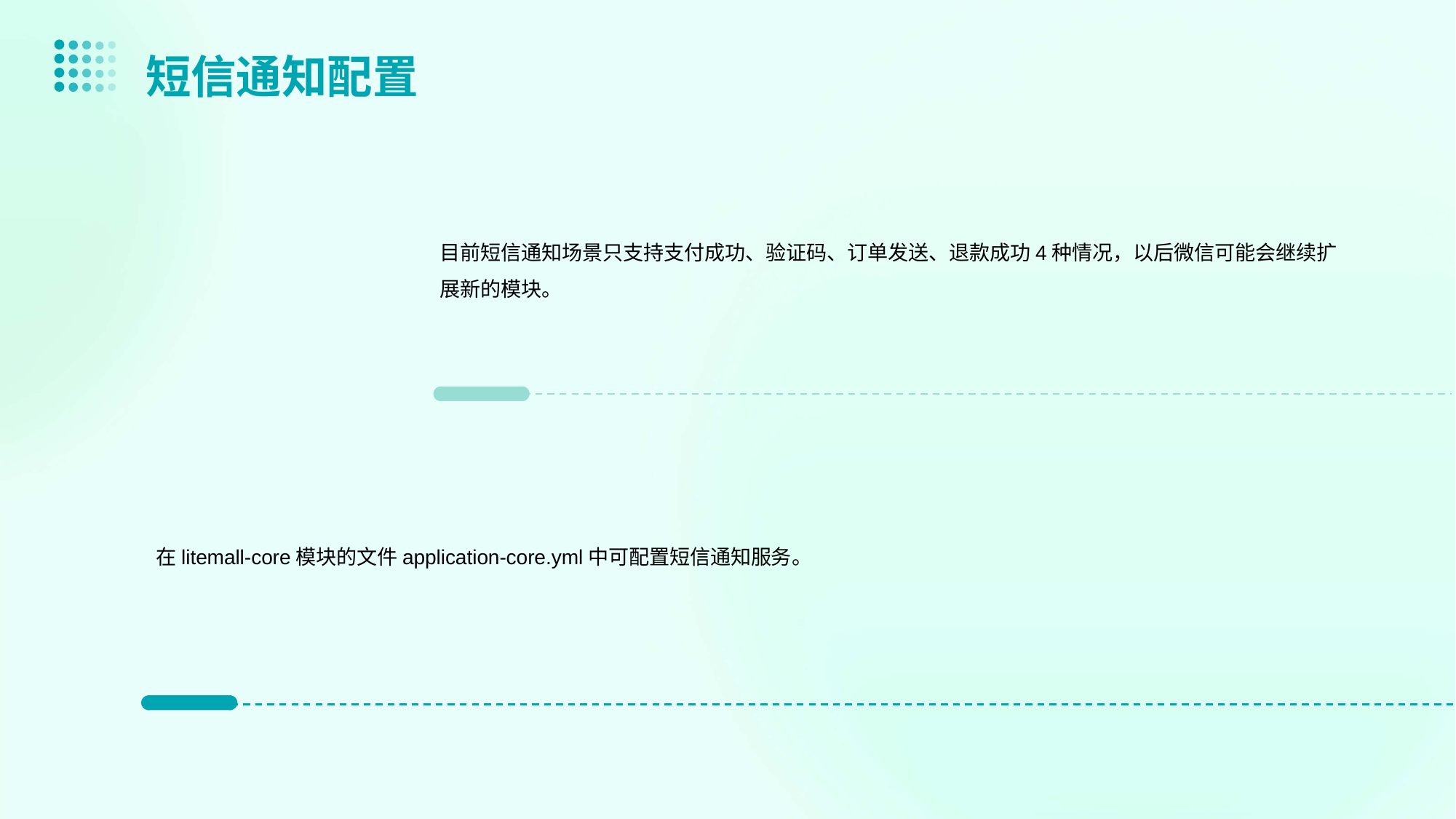

短信通知配置

目前短信通知场景只支持支付成功、验证码、订单发送、退款成功4种情况，以后微信可能会继续扩展新的模块。

在litemall-core模块的文件application-core.yml中可配置短信通知服务。